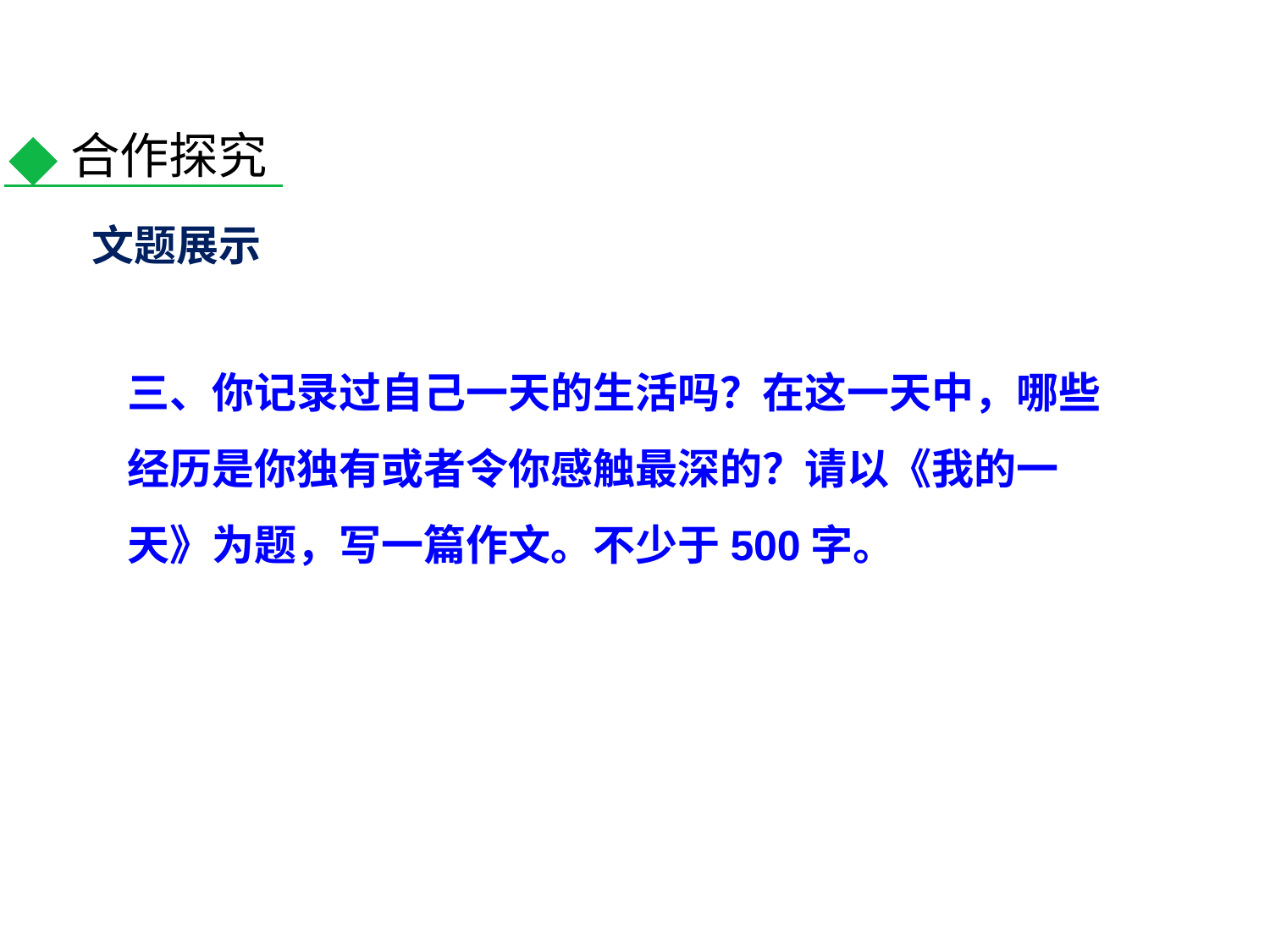

合作探究

文题展示

三、你记录过自己一天的生活吗？在这一天中，哪些经历是你独有或者令你感触最深的？请以《我的一天》为题，写一篇作文。不少于500字。